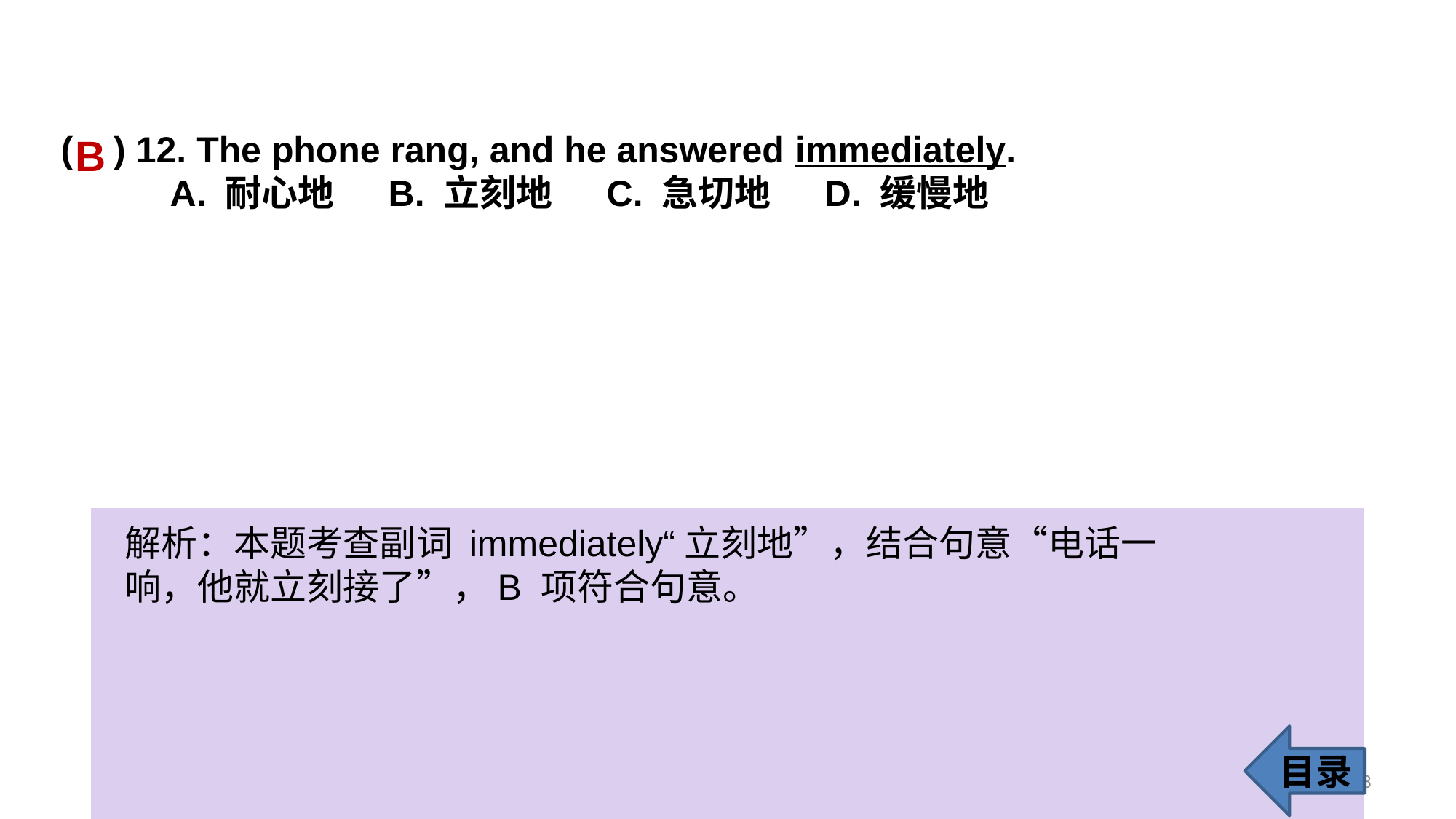

(    ) 12. The phone rang, and he answered immediately.
	A. 耐心地 	B. 立刻地 	C. 急切地 	D. 缓慢地
B

解析：本题考查副词 immediately“立刻地”，结合句意“电话一响，他就立刻接了”，B 项符合句意。
目录
18